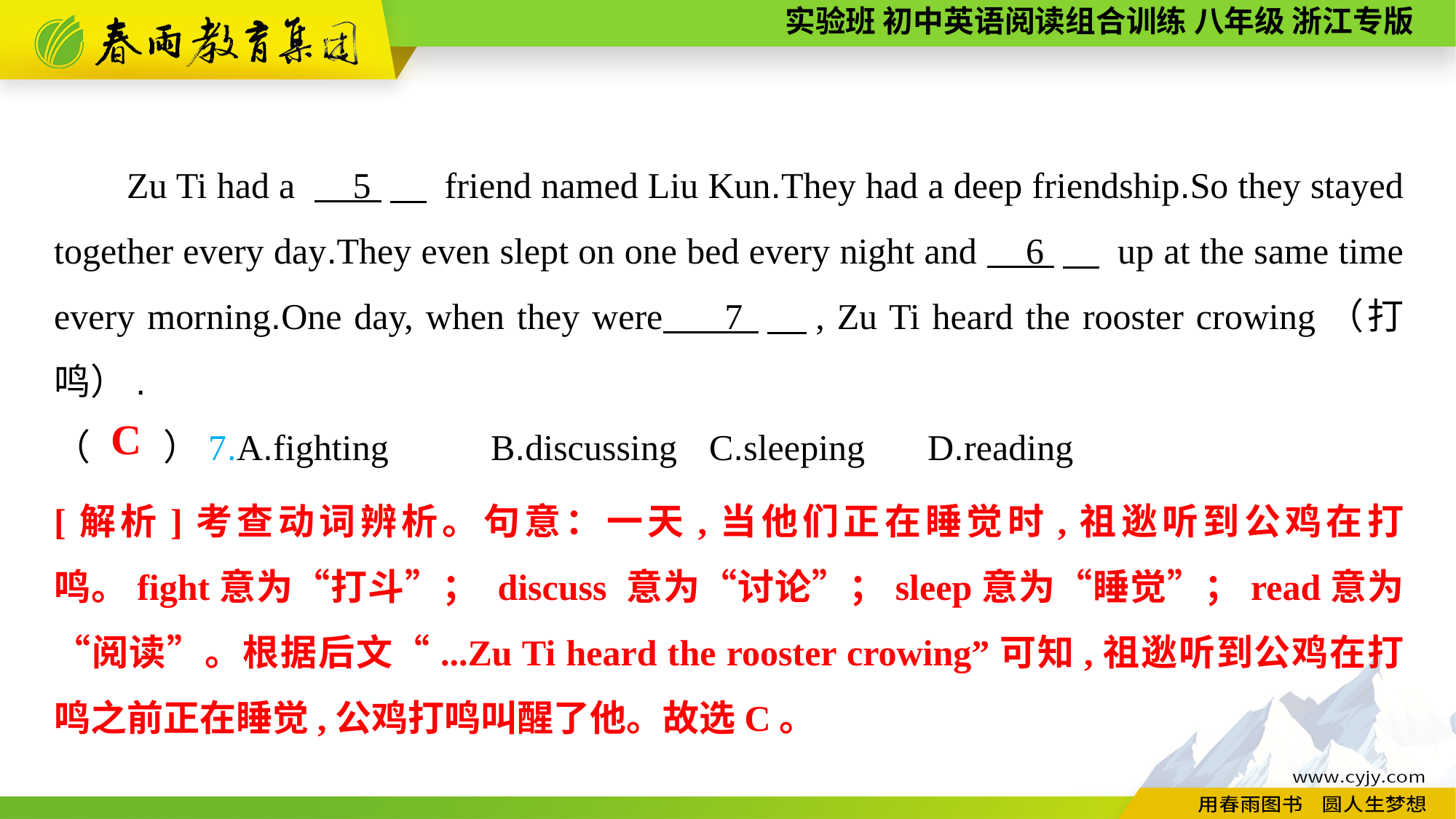

Zu Ti had a      5 　 friend named Liu Kun.They had a deep friendship.So they stayed together every day.They even slept on one bed every night and     6 　 up at the same time every morning.One day, when they were     7 　, Zu Ti heard the rooster crowing（打鸣）.
（　　）7.A.fighting	B.discussing	C.sleeping	D.reading
C
[解析]考查动词辨析。句意：一天,当他们正在睡觉时,祖逖听到公鸡在打鸣。fight意为“打斗”； discuss 意为“讨论”；sleep意为“睡觉”；read意为“阅读”。根据后文“...Zu Ti heard the rooster crowing”可知,祖逖听到公鸡在打鸣之前正在睡觉,公鸡打鸣叫醒了他。故选C。